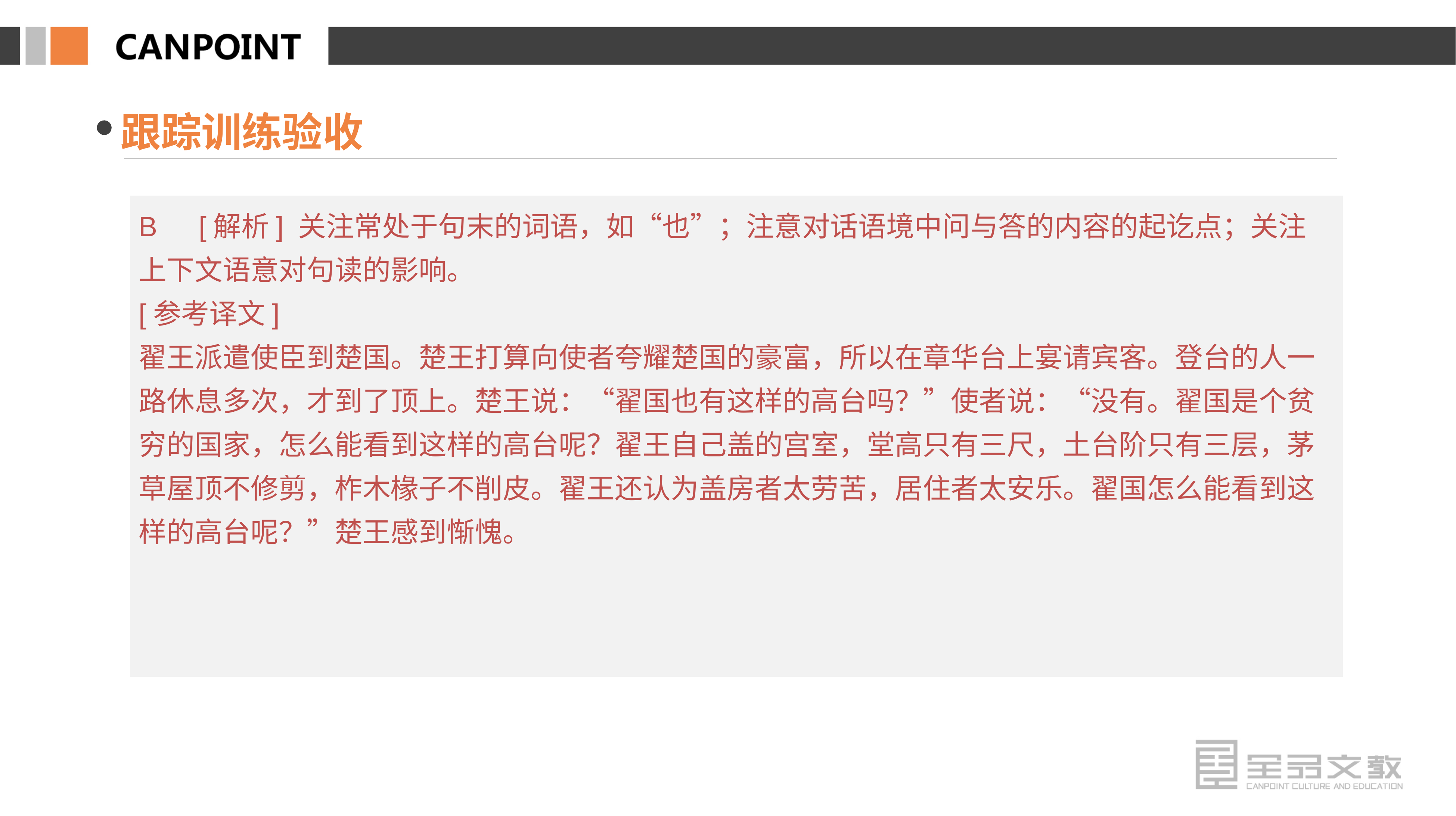

跟踪训练验收

B　[解析] 关注常处于句末的词语，如“也”；注意对话语境中问与答的内容的起讫点；关注上下文语意对句读的影响。
[参考译文]
翟王派遣使臣到楚国。楚王打算向使者夸耀楚国的豪富，所以在章华台上宴请宾客。登台的人一路休息多次，才到了顶上。楚王说：“翟国也有这样的高台吗？”使者说：“没有。翟国是个贫穷的国家，怎么能看到这样的高台呢？翟王自己盖的宫室，堂高只有三尺，土台阶只有三层，茅草屋顶不修剪，柞木椽子不削皮。翟王还认为盖房者太劳苦，居住者太安乐。翟国怎么能看到这样的高台呢？”楚王感到惭愧。